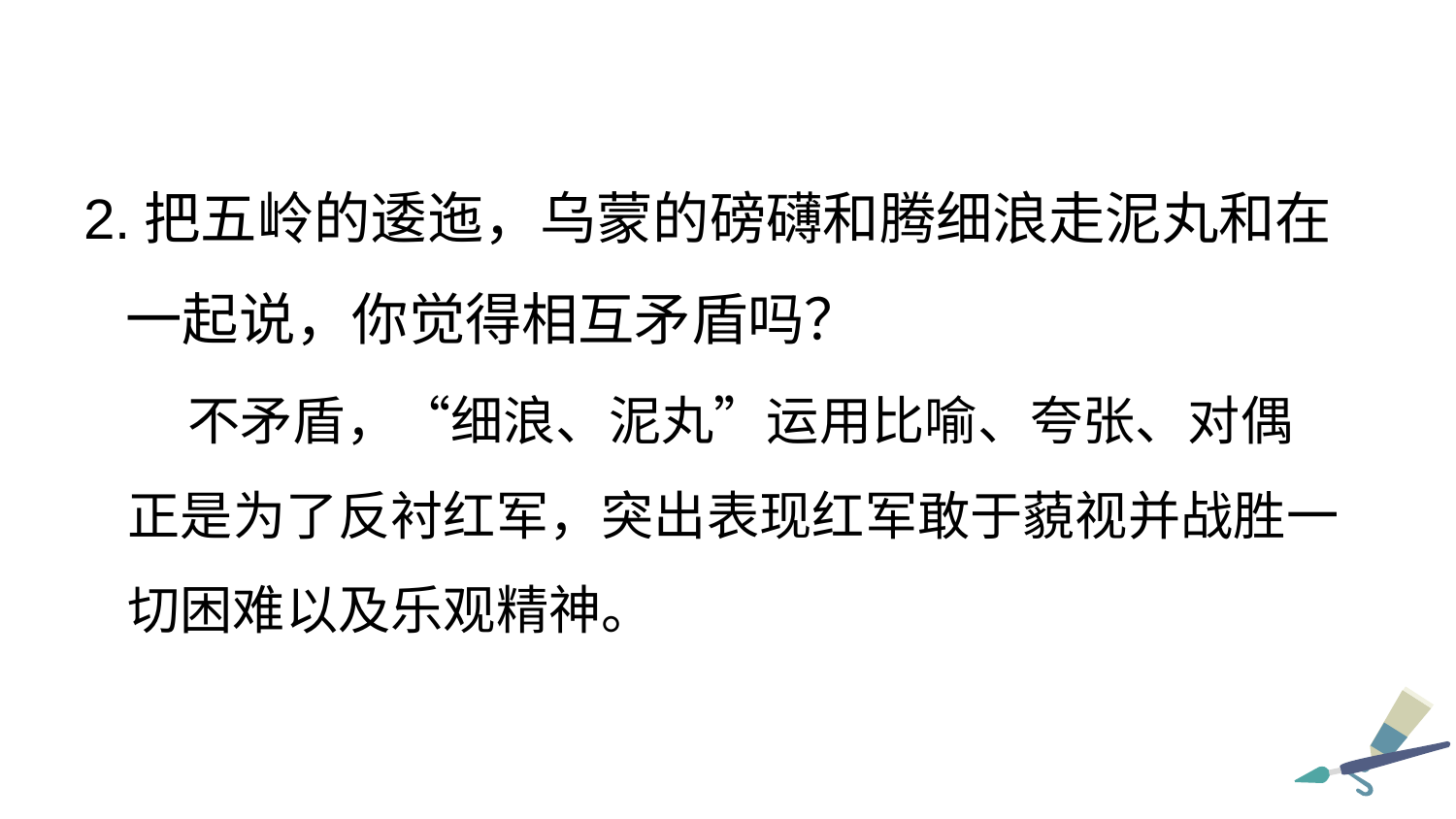

2.把五岭的逶迤，乌蒙的磅礴和腾细浪走泥丸和在一起说，你觉得相互矛盾吗？
    不矛盾，“细浪、泥丸”运用比喻、夸张、对偶正是为了反衬红军，突出表现红军敢于藐视并战胜一切困难以及乐观精神。